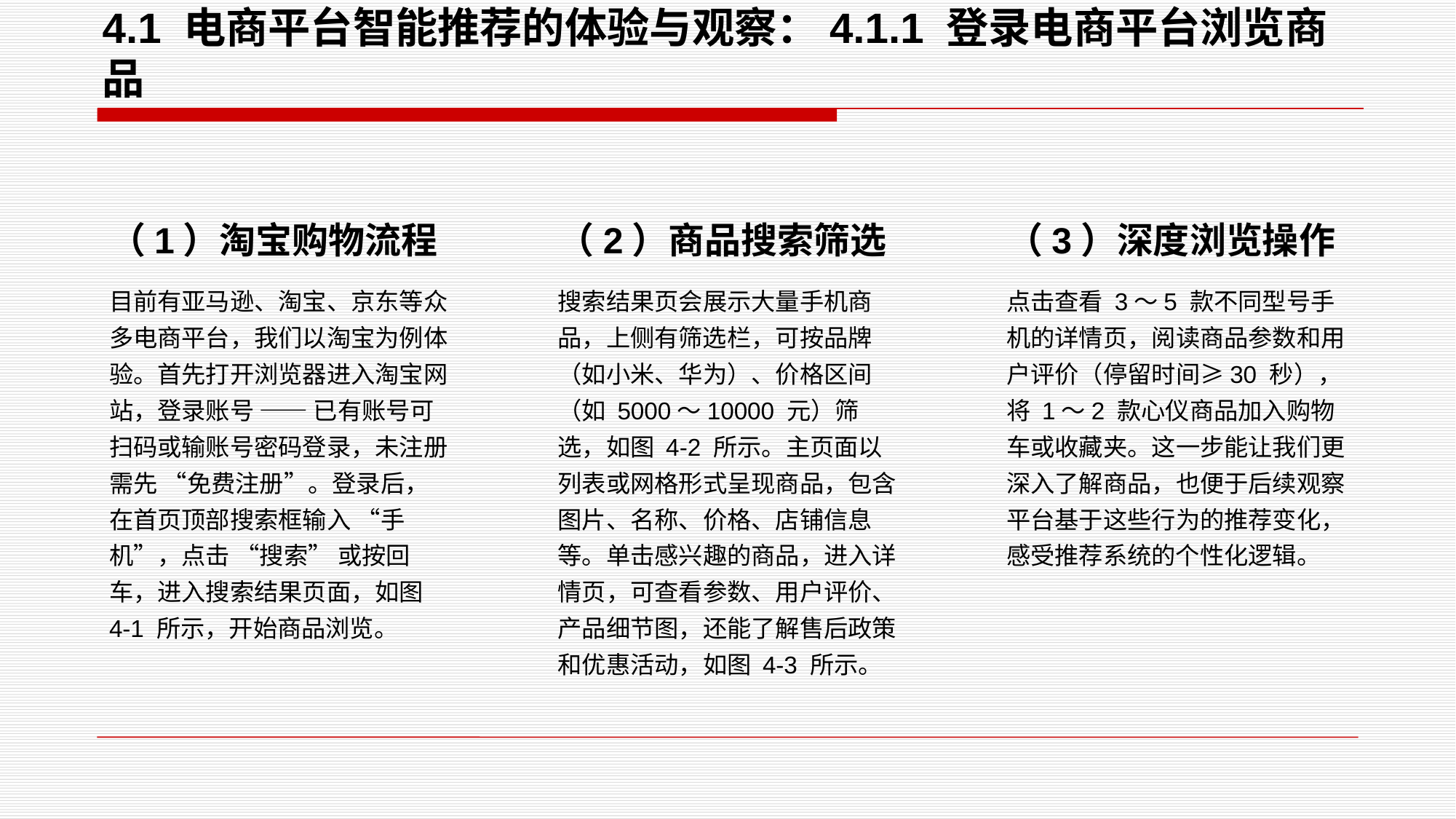

4.1 电商平台智能推荐的体验与观察：4.1.1 登录电商平台浏览商品
（1）淘宝购物流程
（2）商品搜索筛选
（3）深度浏览操作
目前有亚马逊、淘宝、京东等众多电商平台，我们以淘宝为例体验。首先打开浏览器进入淘宝网站，登录账号 —— 已有账号可扫码或输账号密码登录，未注册需先 “免费注册”。登录后，在首页顶部搜索框输入 “手机”，点击 “搜索” 或按回车，进入搜索结果页面，如图 4-1 所示，开始商品浏览。
搜索结果页会展示大量手机商品，上侧有筛选栏，可按品牌（如小米、华为）、价格区间（如 5000～10000 元）筛选，如图 4-2 所示。主页面以列表或网格形式呈现商品，包含图片、名称、价格、店铺信息等。单击感兴趣的商品，进入详情页，可查看参数、用户评价、产品细节图，还能了解售后政策和优惠活动，如图 4-3 所示。
点击查看 3～5 款不同型号手机的详情页，阅读商品参数和用户评价（停留时间≥30 秒），将 1～2 款心仪商品加入购物车或收藏夹。这一步能让我们更深入了解商品，也便于后续观察平台基于这些行为的推荐变化，感受推荐系统的个性化逻辑。
10